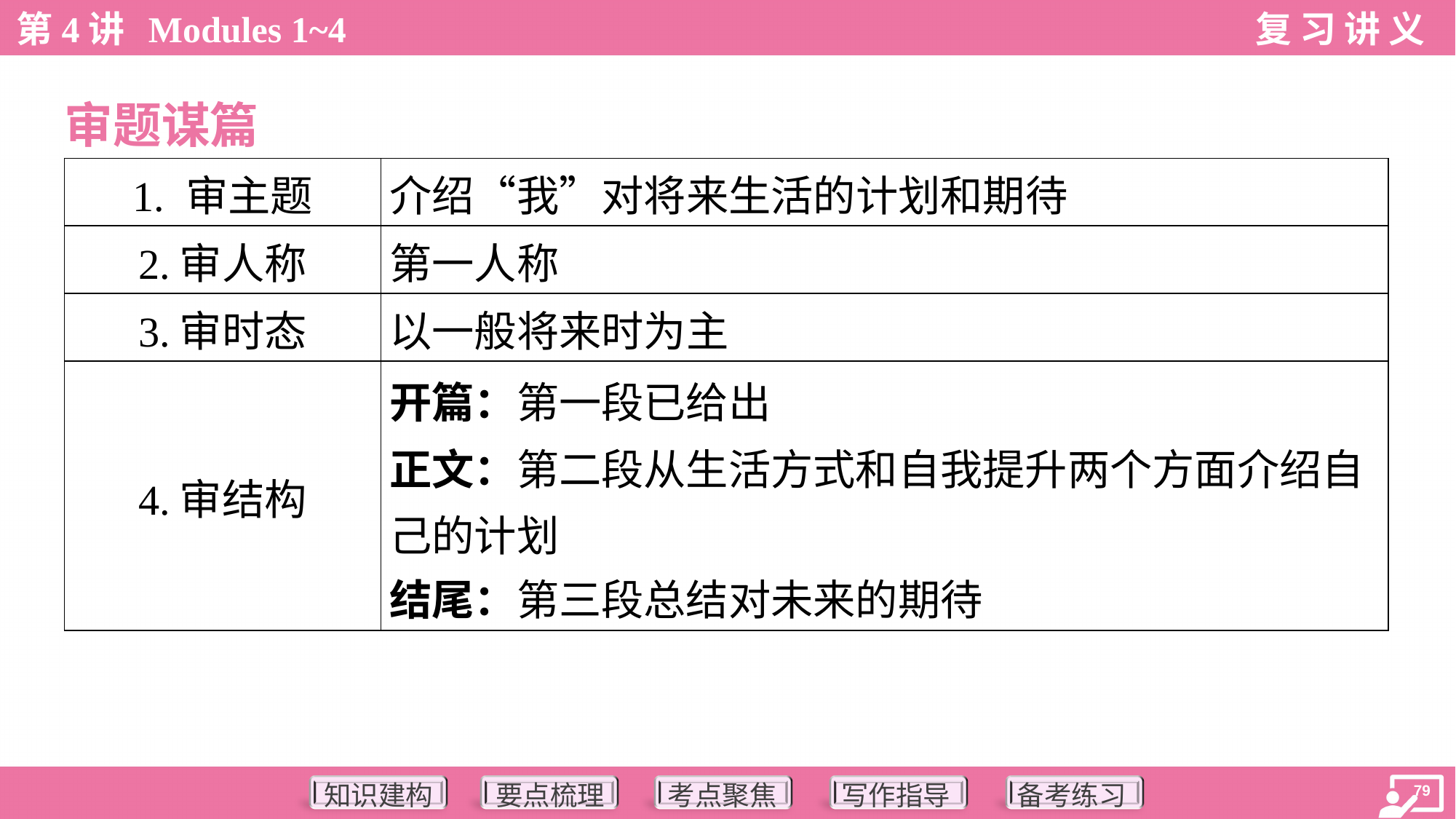

审题谋篇
| 1. 审主题 | 介绍“我”对将来生活的计划和期待 |
| --- | --- |
| 2.审人称 | 第一人称 |
| 3.审时态 | 以一般将来时为主 |
| 4.审结构 | 开篇：第一段已给出 正文：第二段从生活方式和自我提升两个方面介绍自 己的计划 结尾：第三段总结对未来的期待 |